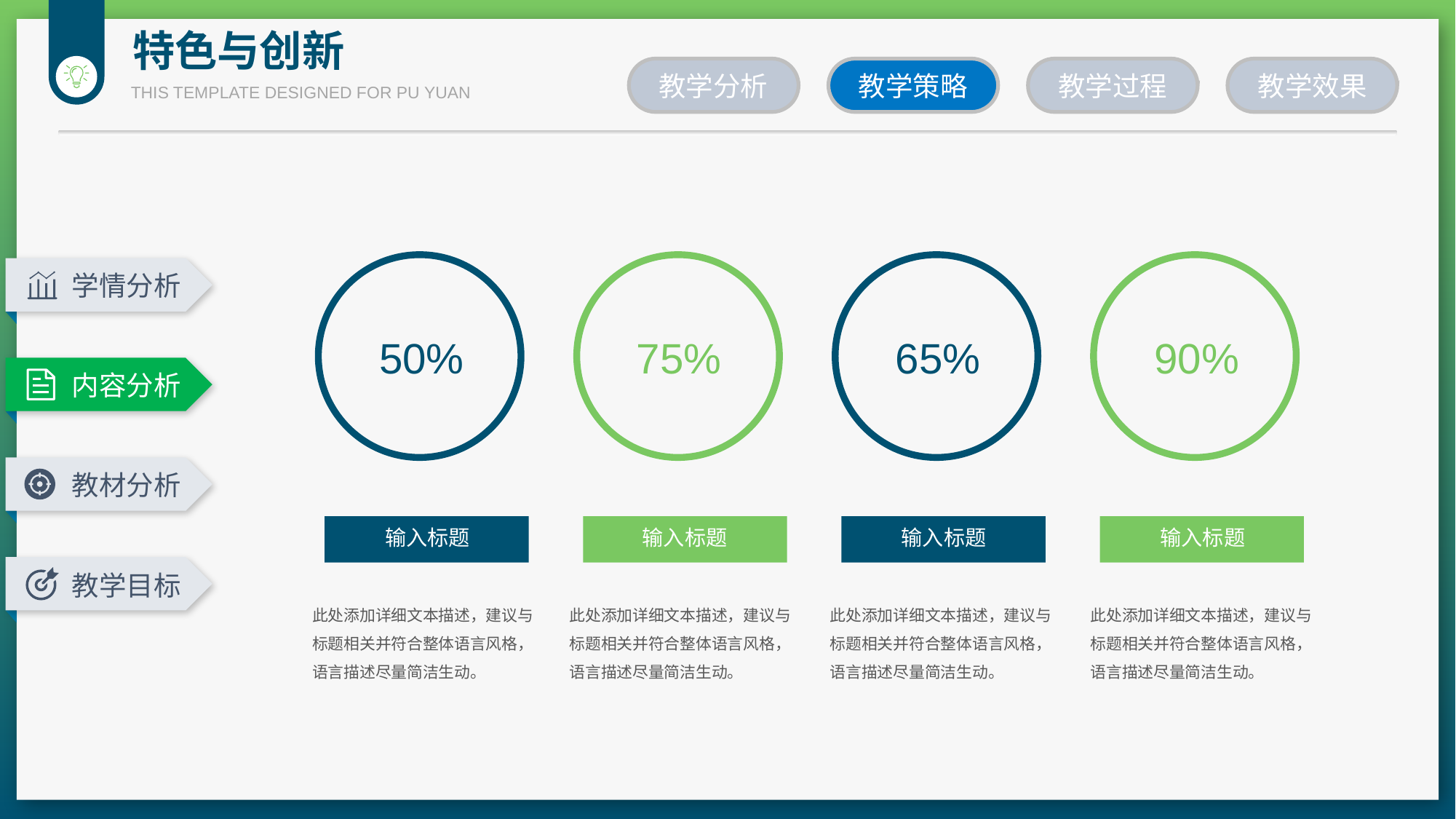

特色与创新

教学分析
教学策略
教学过程
教学效果

THIS TEMPLATE DESIGNED FOR PU YUAN

学情分析

50%
75%
65%
90%

内容分析

教材分析

输入标题
输入标题
输入标题
输入标题

教学目标

此处添加详细文本描述，建议与标题相关并符合整体语言风格，语言描述尽量简洁生动。
此处添加详细文本描述，建议与标题相关并符合整体语言风格，语言描述尽量简洁生动。
此处添加详细文本描述，建议与标题相关并符合整体语言风格，语言描述尽量简洁生动。
此处添加详细文本描述，建议与标题相关并符合整体语言风格，语言描述尽量简洁生动。